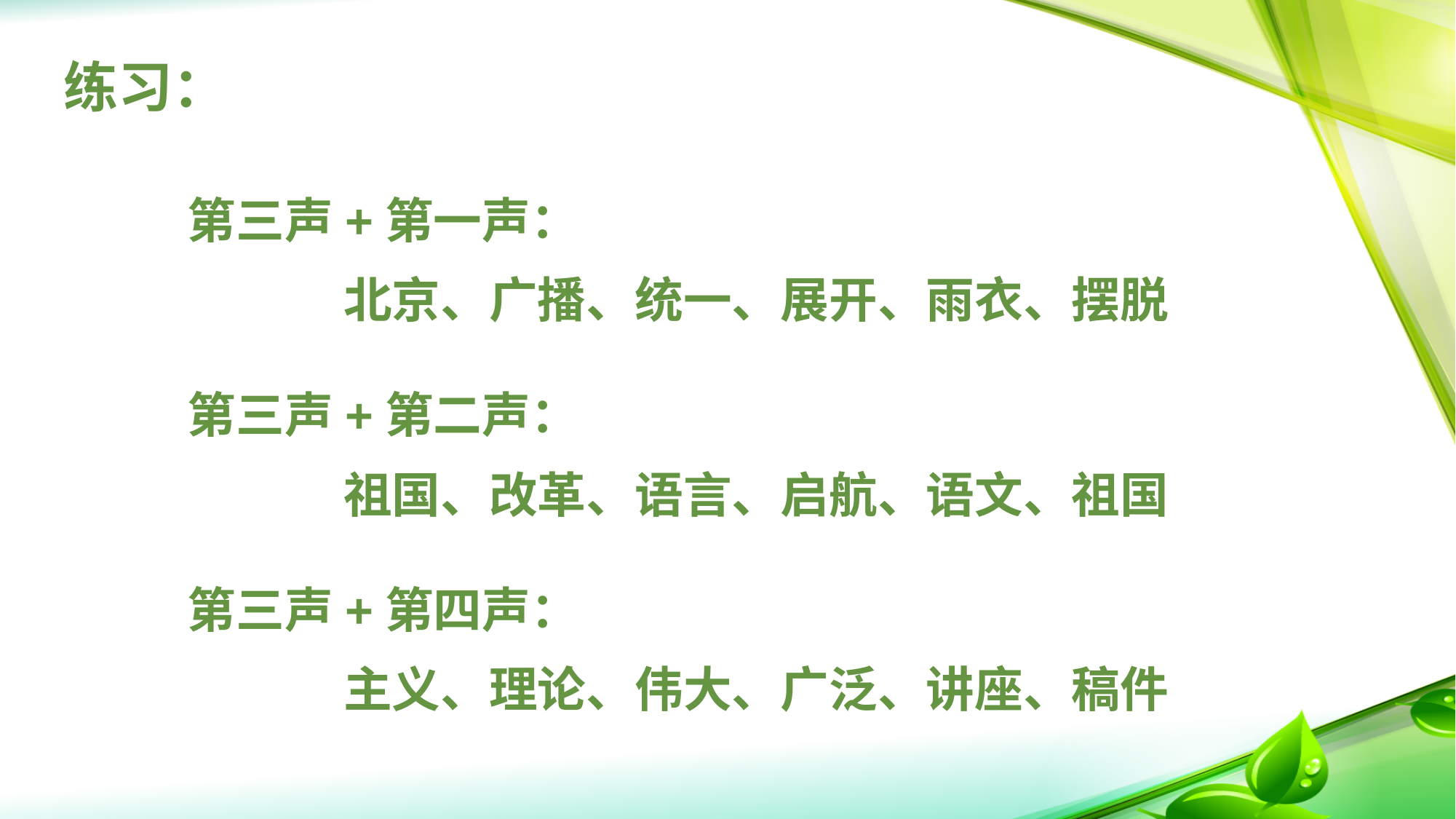

# 练习：
第三声+第一声：
             北京、广播、统一、展开、雨衣、摆脱

第三声+第二声：
             祖国、改革、语言、启航、语文、祖国

第三声+第四声：
             主义、理论、伟大、广泛、讲座、稿件